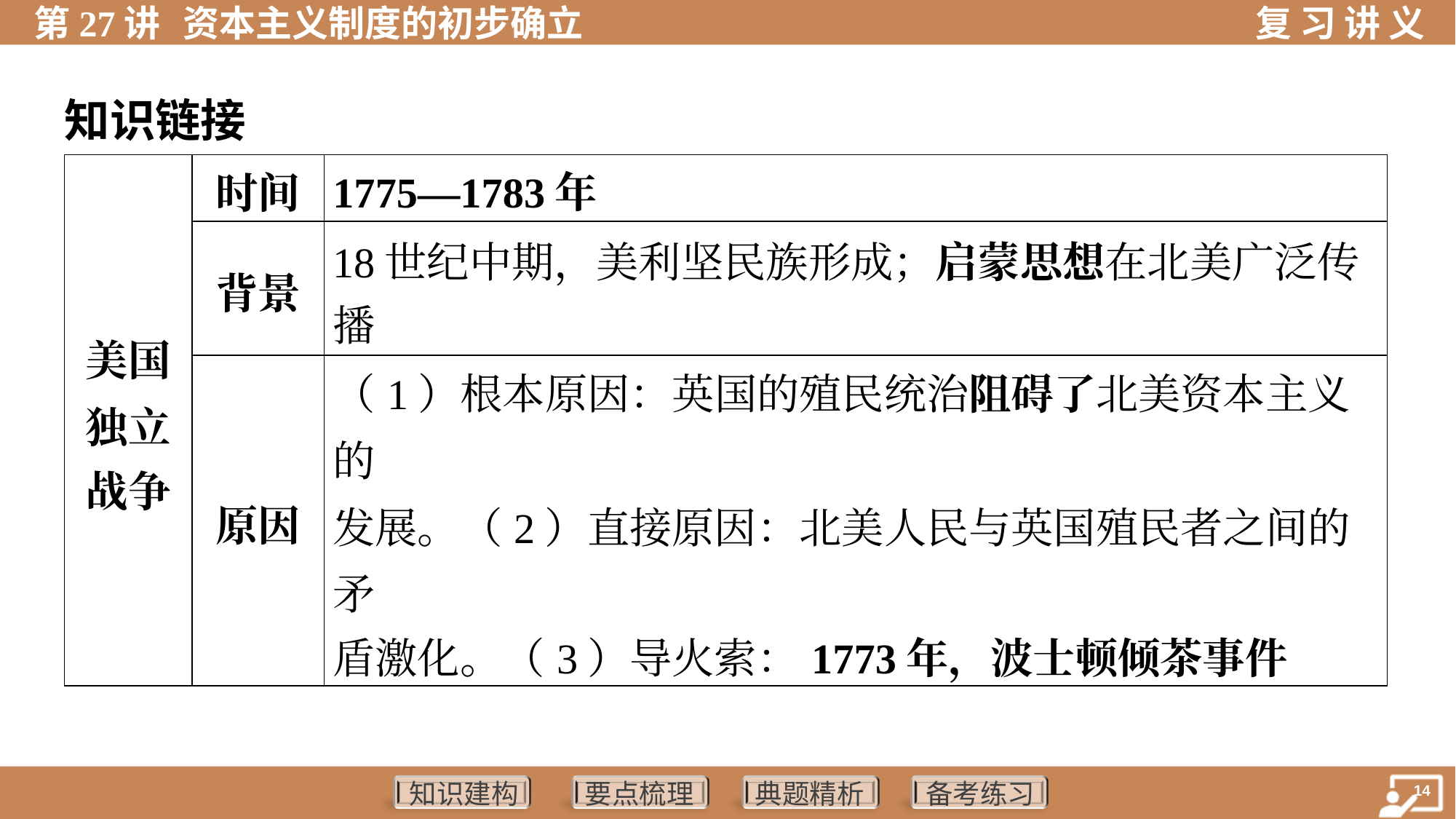

知识链接
| 美国 独立 战争 | 时间 | 1775—1783年 |
| --- | --- | --- |
|  | 背景 | 18世纪中期，美利坚民族形成；启蒙思想在北美广泛传 播 |
|  | 原因 | （1）根本原因：英国的殖民统治阻碍了北美资本主义的 发展。（2）直接原因：北美人民与英国殖民者之间的矛 盾激化。（3）导火索：1773年，波士顿倾茶事件 |